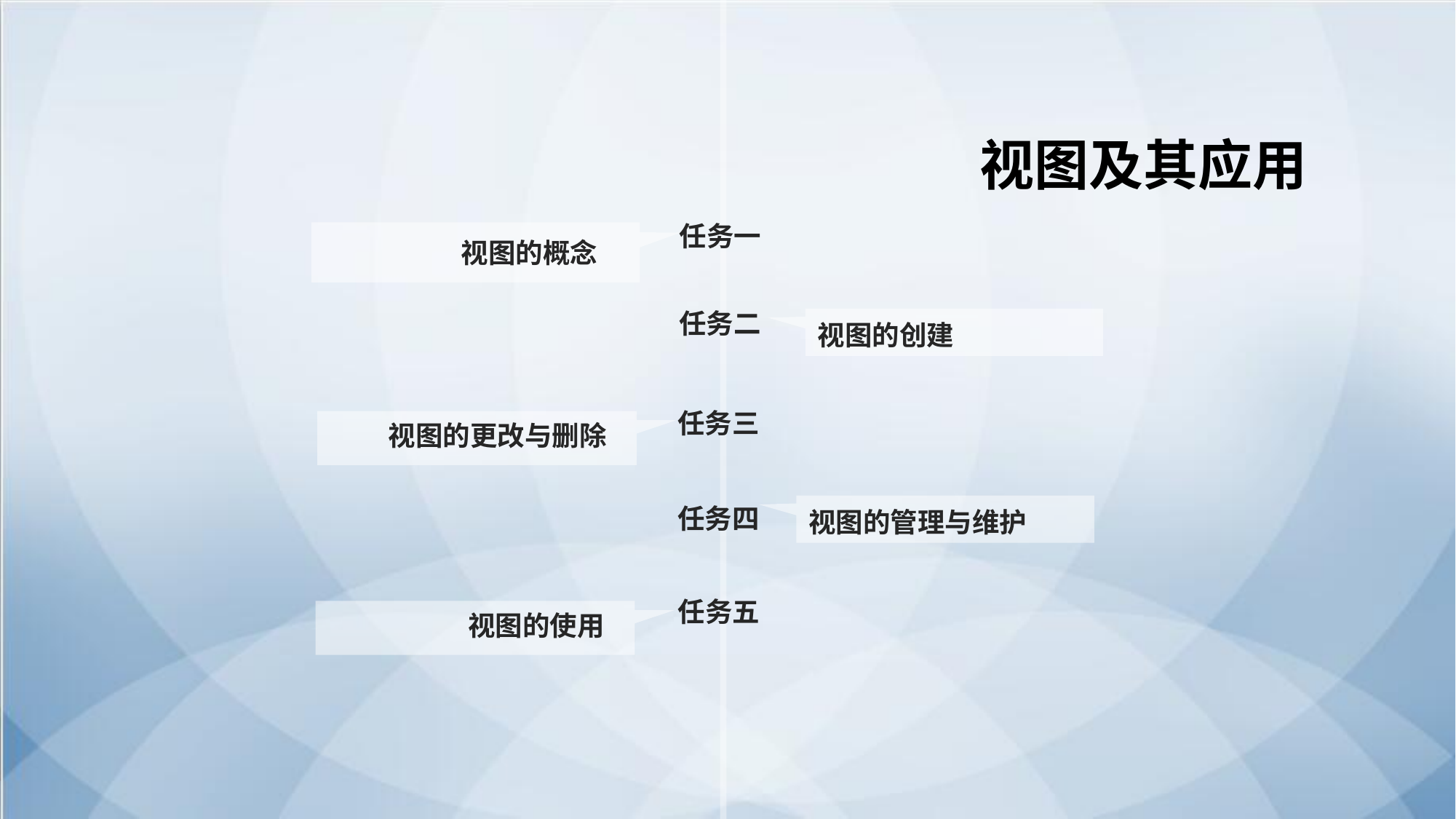

视图及其应用
任务一

视图的概念
任务二

视图的创建
任务三

视图的更改与删除

视图的管理与维护
任务四
任务五

视图的使用